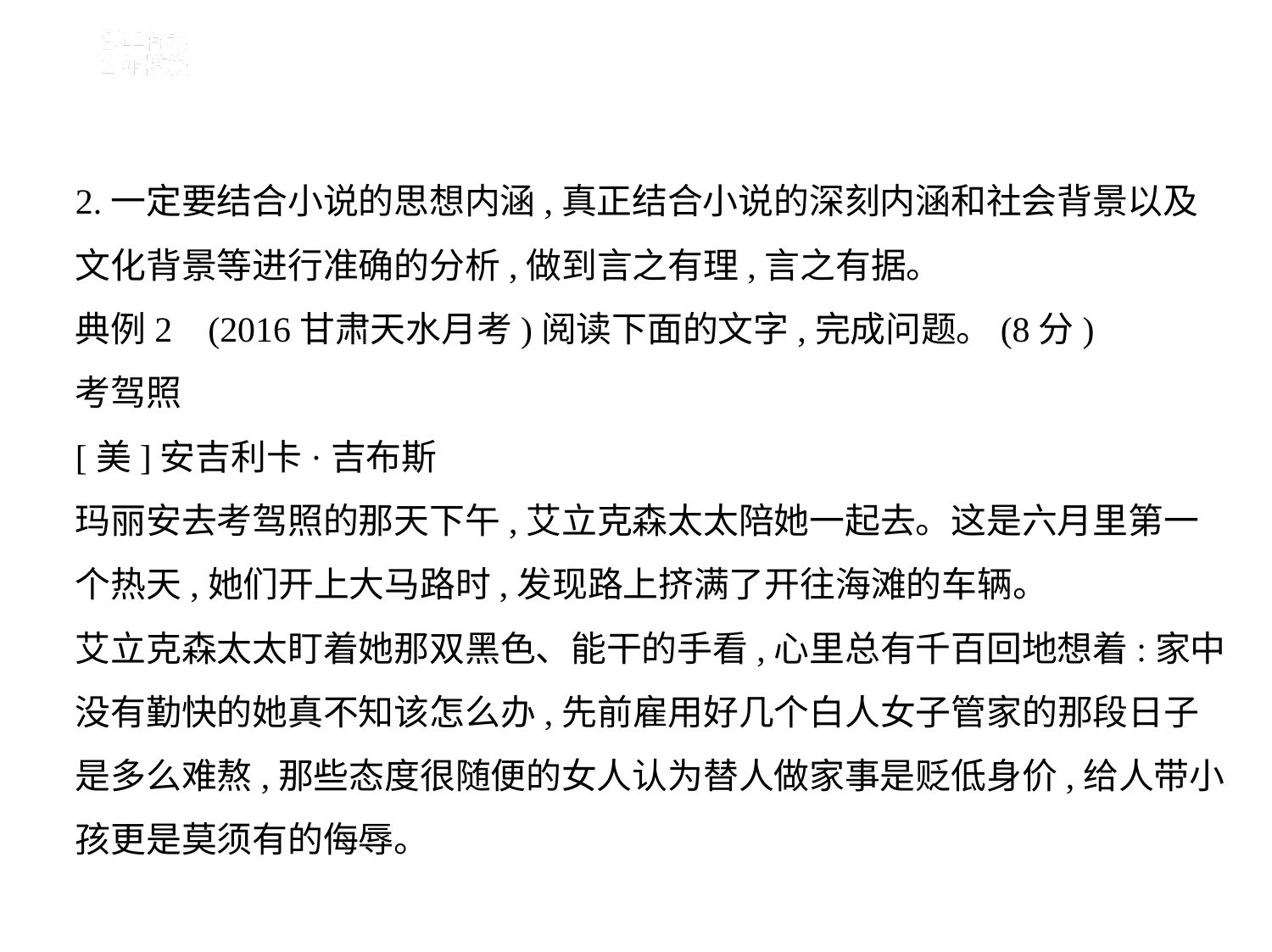

2.一定要结合小说的思想内涵,真正结合小说的深刻内涵和社会背景以及
文化背景等进行准确的分析,做到言之有理,言之有据。
典例2    (2016甘肃天水月考)阅读下面的文字,完成问题。(8分)
考驾照
[美]安吉利卡·吉布斯
玛丽安去考驾照的那天下午,艾立克森太太陪她一起去。这是六月里第一
个热天,她们开上大马路时,发现路上挤满了开往海滩的车辆。
艾立克森太太盯着她那双黑色、能干的手看,心里总有千百回地想着:家中
没有勤快的她真不知该怎么办,先前雇用好几个白人女子管家的那段日子
是多么难熬,那些态度很随便的女人认为替人做家事是贬低身价,给人带小
孩更是莫须有的侮辱。